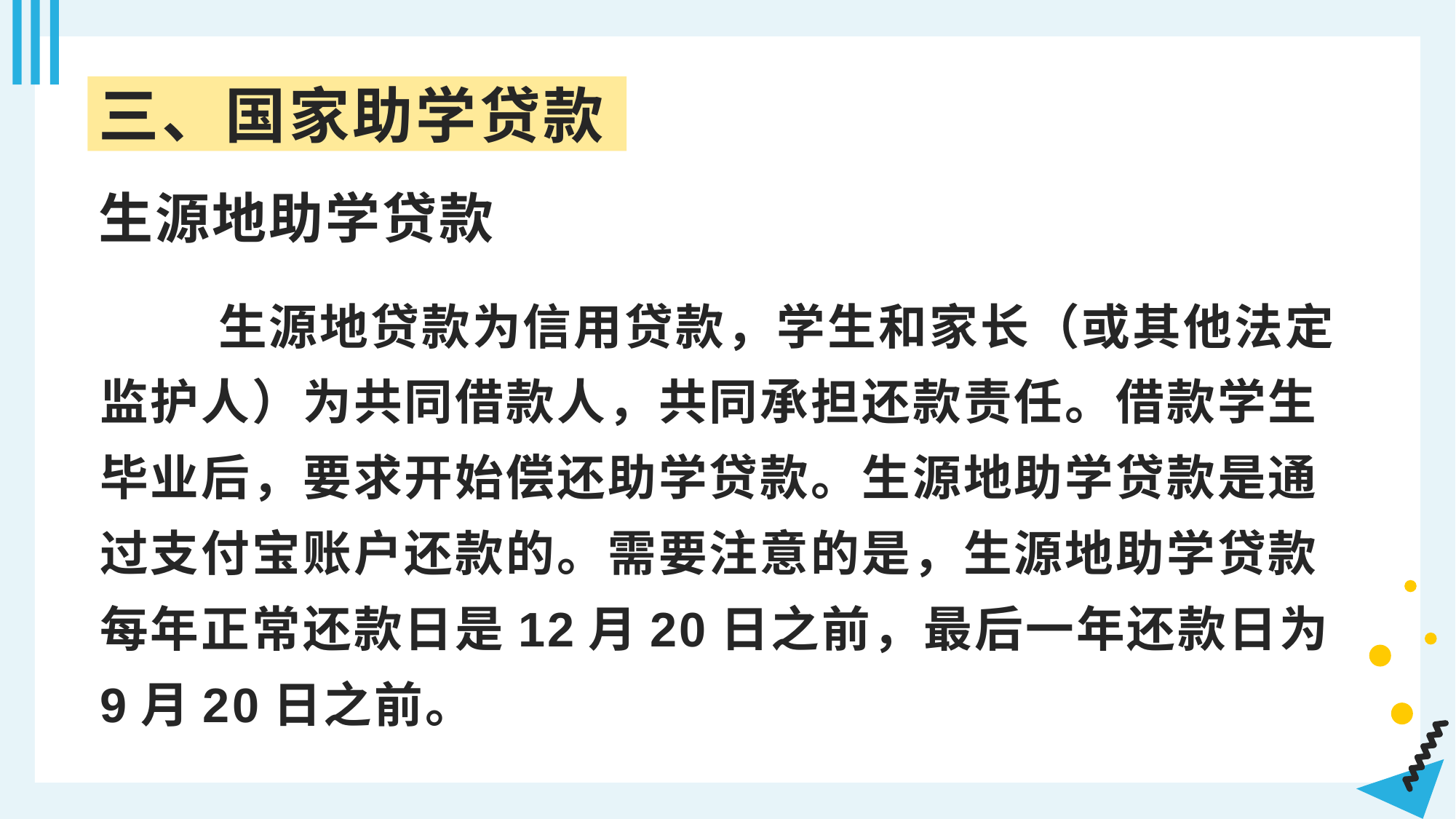

三、国家助学贷款
生源地助学贷款
        生源地贷款为信用贷款，学生和家长（或其他法定监护人）为共同借款人，共同承担还款责任。借款学生毕业后，要求开始偿还助学贷款。生源地助学贷款是通过支付宝账户还款的。需要注意的是，生源地助学贷款每年正常还款日是12月20日之前，最后一年还款日为9月20日之前。